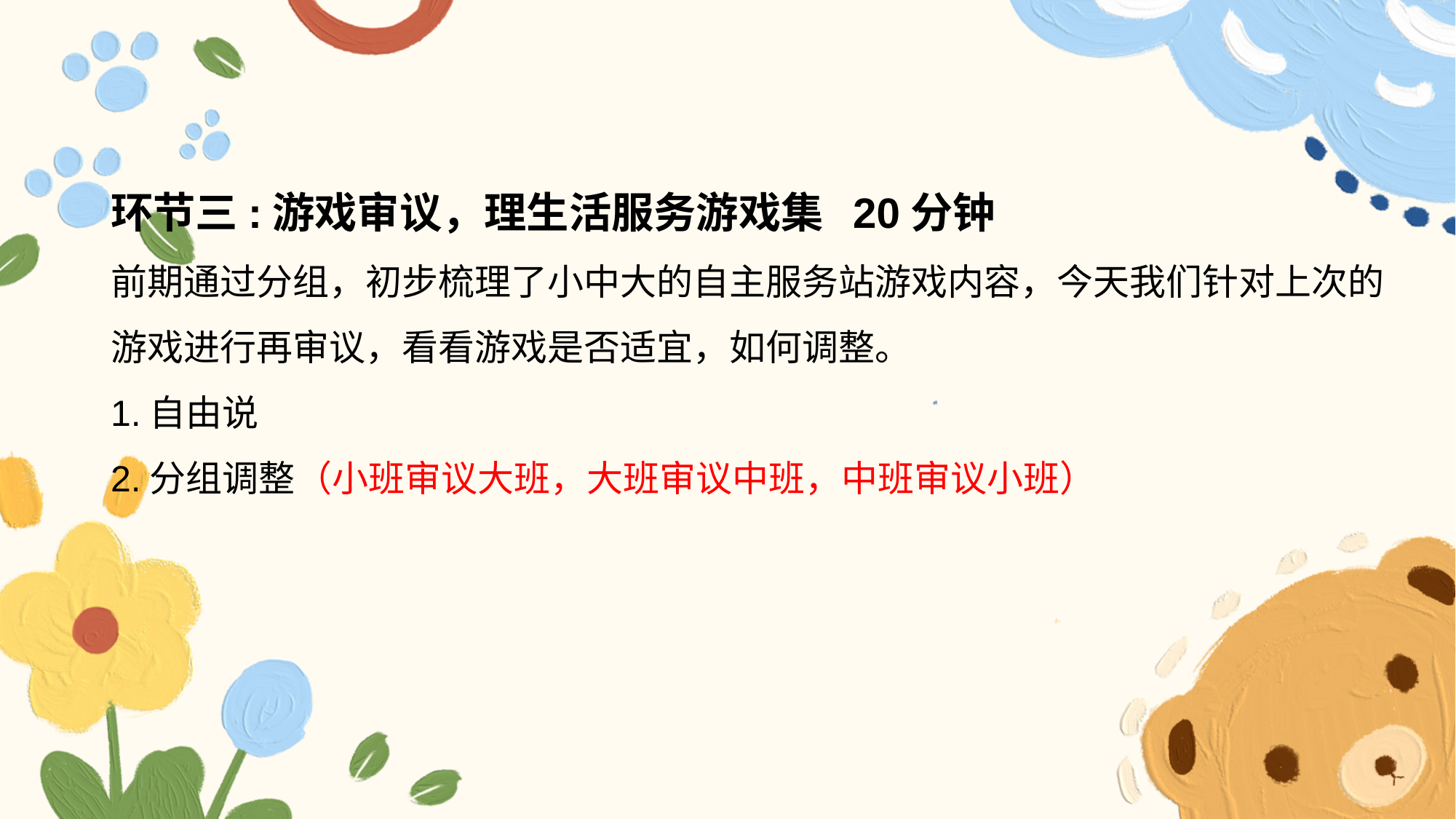

环节三:游戏审议，理生活服务游戏集  20分钟
前期通过分组，初步梳理了小中大的自主服务站游戏内容，今天我们针对上次的游戏进行再审议，看看游戏是否适宜，如何调整。
1.自由说
2.分组调整（小班审议大班，大班审议中班，中班审议小班）